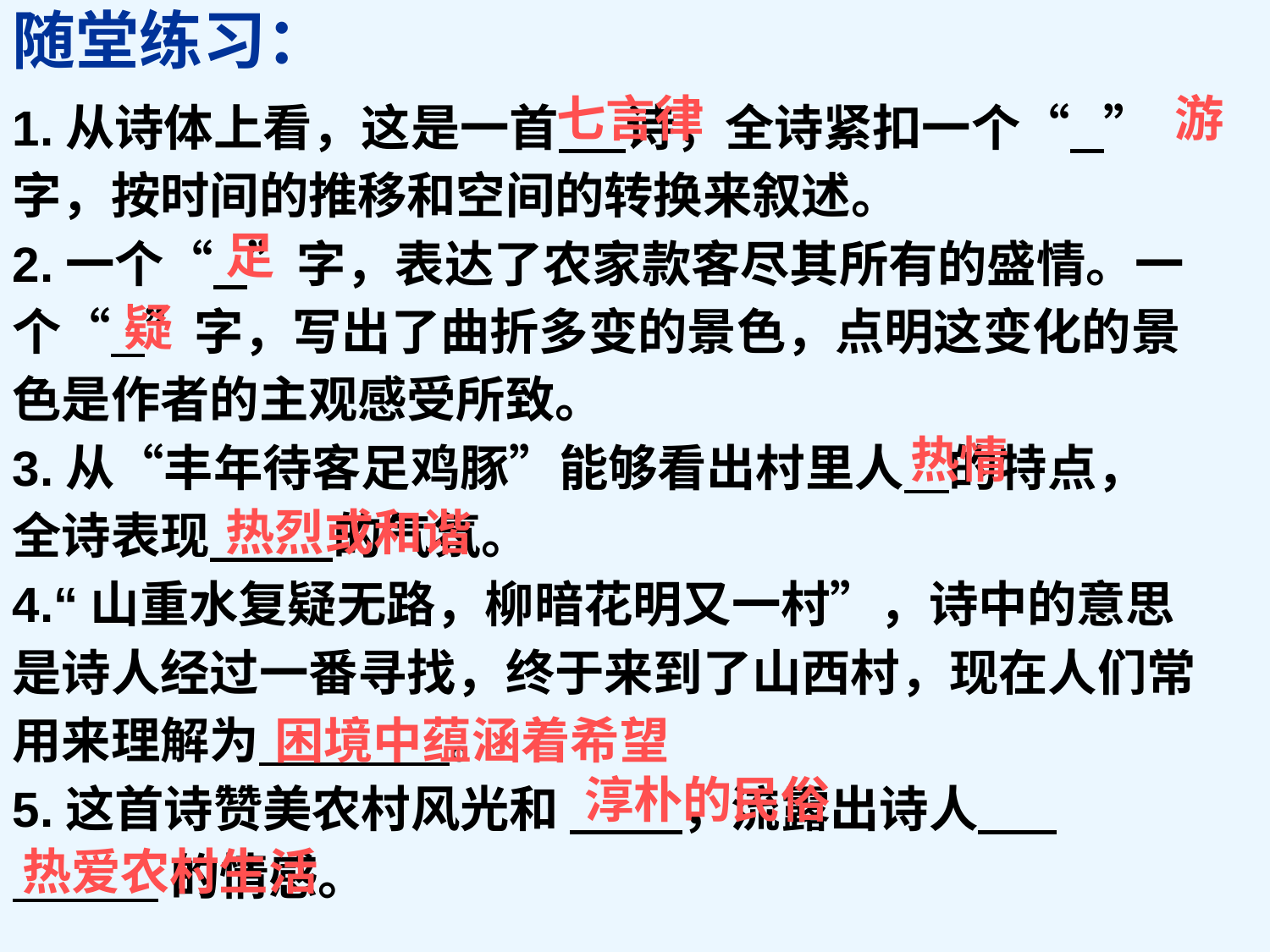

# 随堂练习：
1.从诗体上看，这是一首      诗，全诗紧扣一个“   ”
字，按时间的推移和空间的转换来叙述。
2.一个“   ”字，表达了农家款客尽其所有的盛情。一
个“   ”字，写出了曲折多变的景色，点明这变化的景
色是作者的主观感受所致。
3.从“丰年待客足鸡豚”能够看出村里人    的特点，
全诗表现           的气氛。
4.“山重水复疑无路，柳暗花明又一村”，诗中的意思
是诗人经过一番寻找，终于来到了山西村，现在人们常
用来理解为                 。
5.这首诗赞美农村风光和           ，流露出诗人
             的情感。
七言律
游
足
疑
热情
热烈或和谐
困境中蕴涵着希望
淳朴的民俗
热爱农村生活